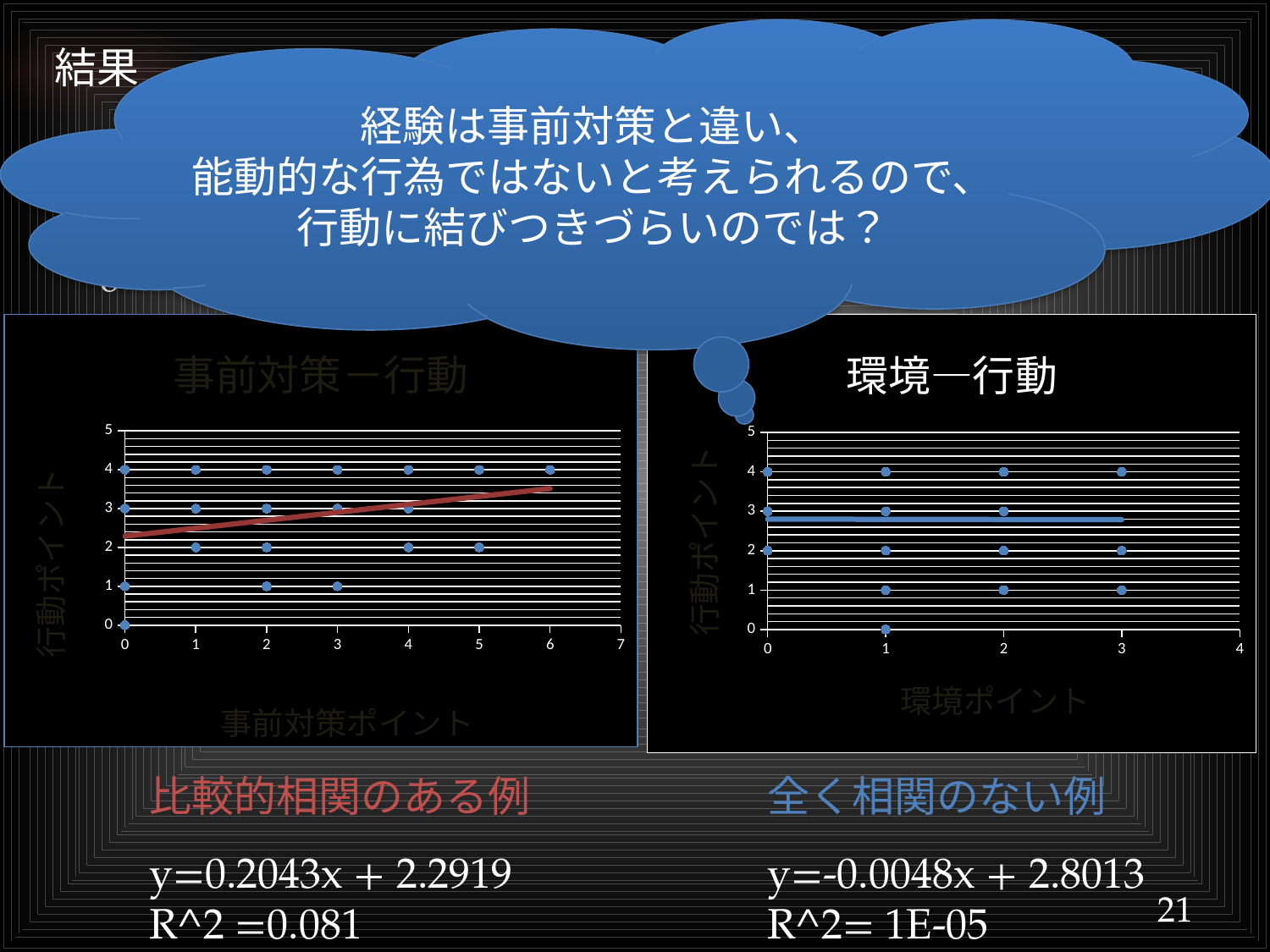

# 結果
経験は事前対策と違い、
能動的な行為ではないと考えられるので、
行動に結びつきづらいのでは？

ポイント相関図
4つの項目ごとにポイント制で相関を見ると・・・
6つの矢印の相関関係は全体的に薄かった

### Chart: 環境―行動

| Category | 行動ポイント |
|---|---|

### Chart: 事前対策－行動

| Category | 行動ポイント |
|---|---|
比較的相関のある例

y=0.2043x + 2.2919
R^2 =0.081
全く相関のない例

y=-0.0048x + 2.8013
R^2= 1E-05
21